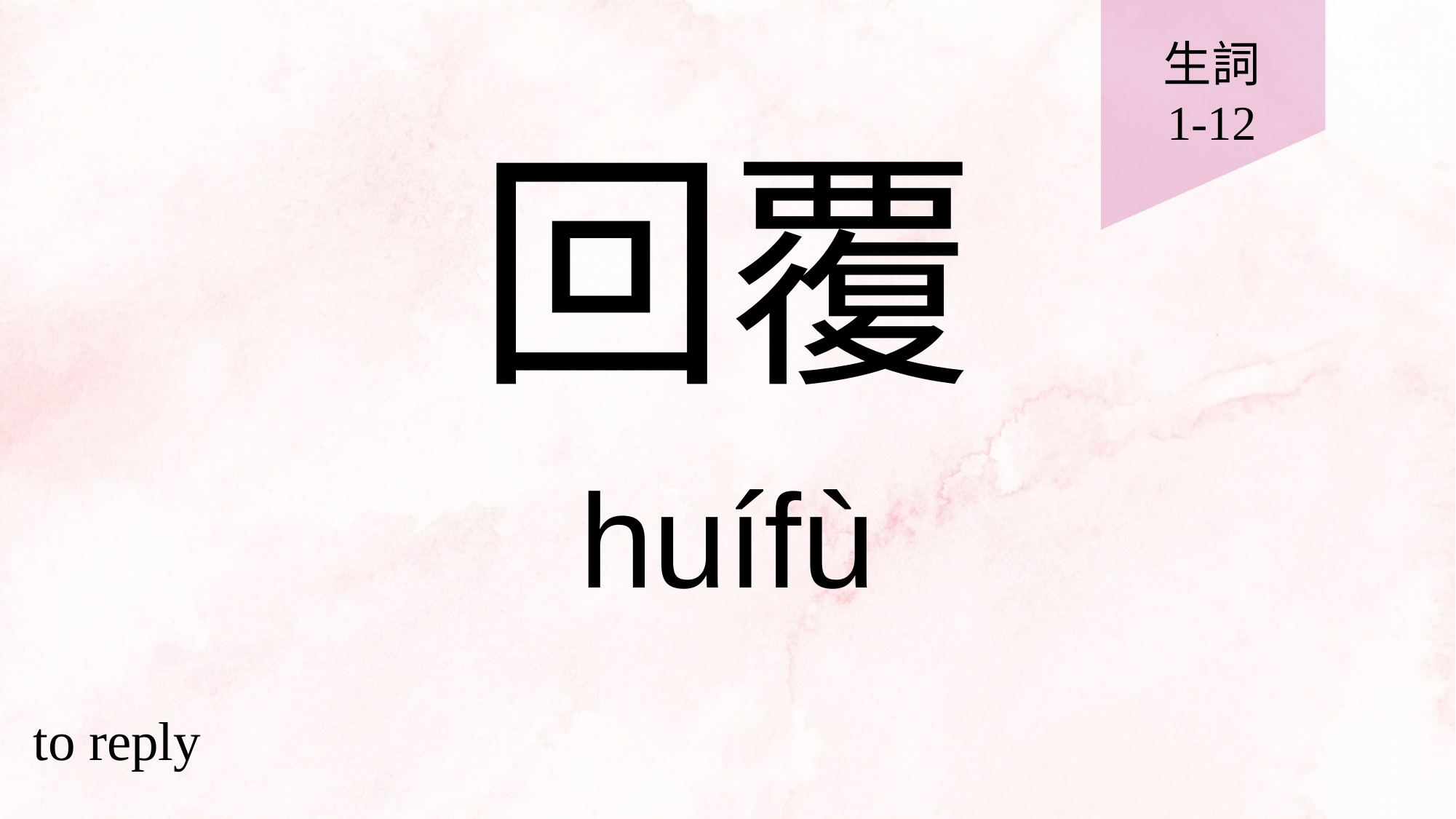

生詞
1-12
# 回覆
huífù
to reply